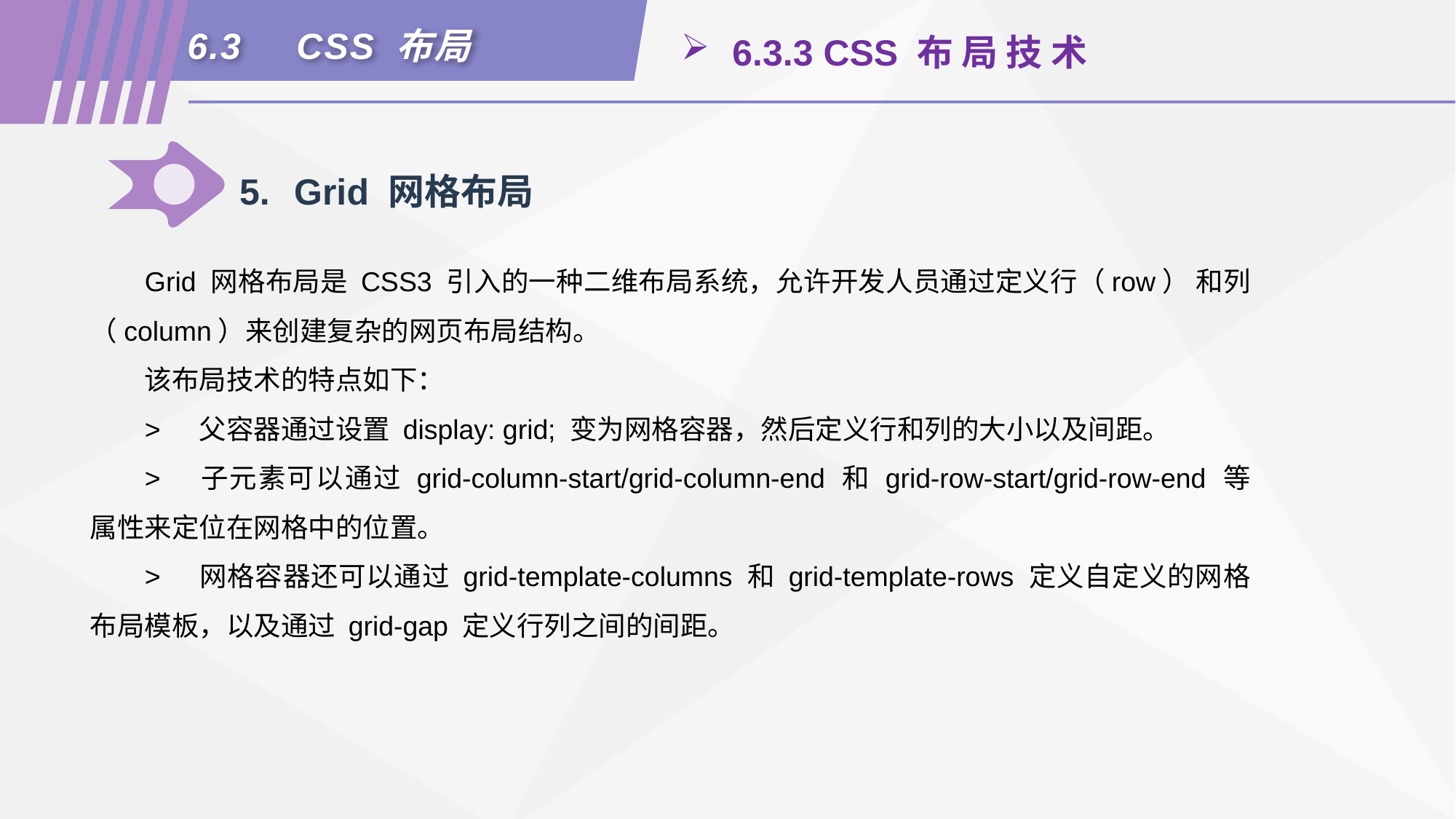

6.3	CSS 布局
 6.3.3 CSS 布 局 技 术

5.	Grid 网格布局
Grid 网格布局是 CSS3 引入的一种二维布局系统，允许开发人员通过定义行（row） 和列（column）来创建复杂的网页布局结构。
该布局技术的特点如下：
>	父容器通过设置 display: grid; 变为网格容器，然后定义行和列的大小以及间距。
>	子元素可以通过 grid-column-start/grid-column-end 和 grid-row-start/grid-row-end 等属性来定位在网格中的位置。
>	网格容器还可以通过 grid-template-columns 和 grid-template-rows 定义自定义的网格布局模板，以及通过 grid-gap 定义行列之间的间距。